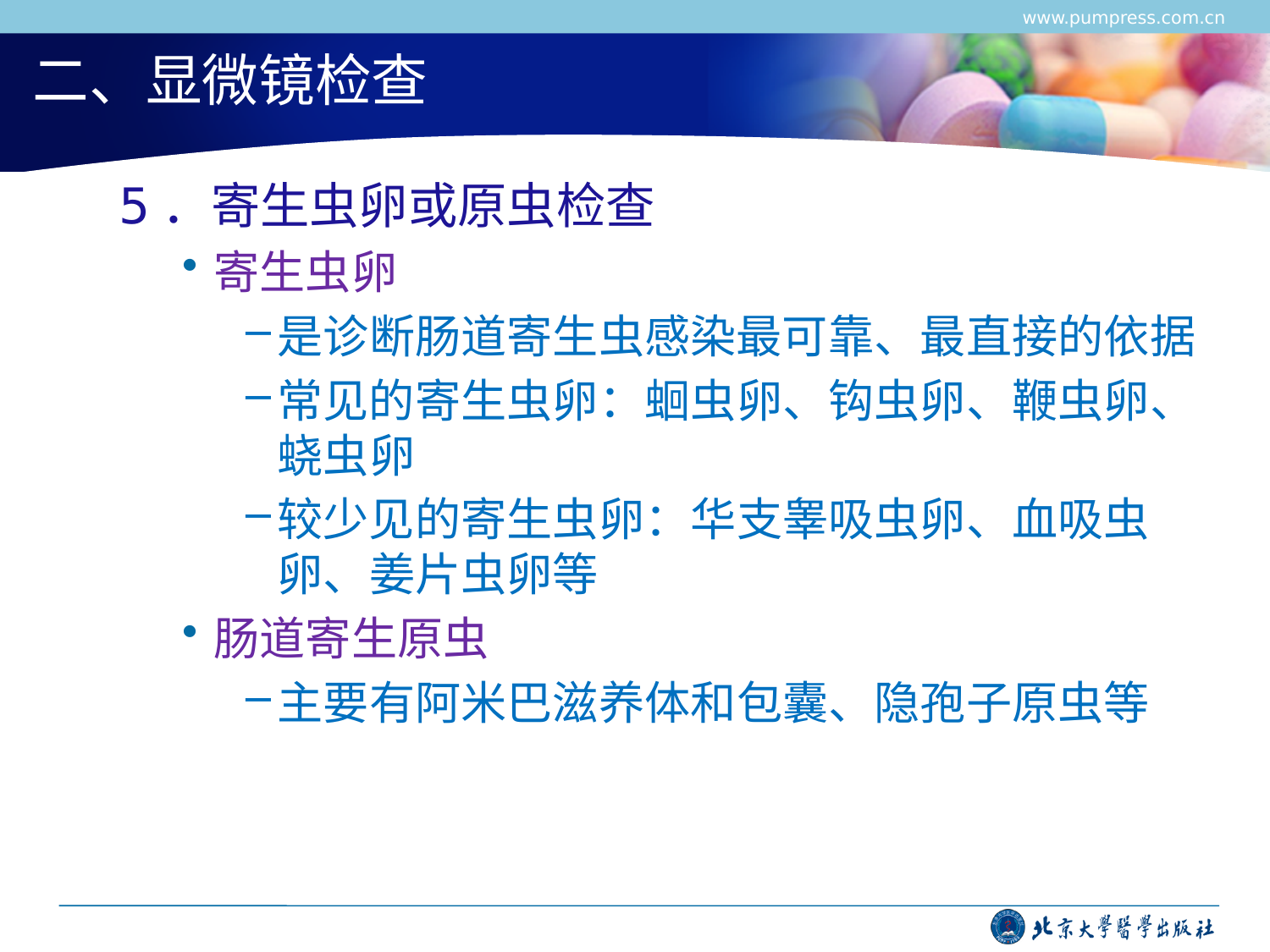

www.pumpress.com.cn
# 二、显微镜检查
5．寄生虫卵或原虫检查
寄生虫卵
是诊断肠道寄生虫感染最可靠、最直接的依据
常见的寄生虫卵：蛔虫卵、钩虫卵、鞭虫卵、蛲虫卵
较少见的寄生虫卵：华支睾吸虫卵、血吸虫卵、姜片虫卵等
肠道寄生原虫
主要有阿米巴滋养体和包囊、隐孢子原虫等